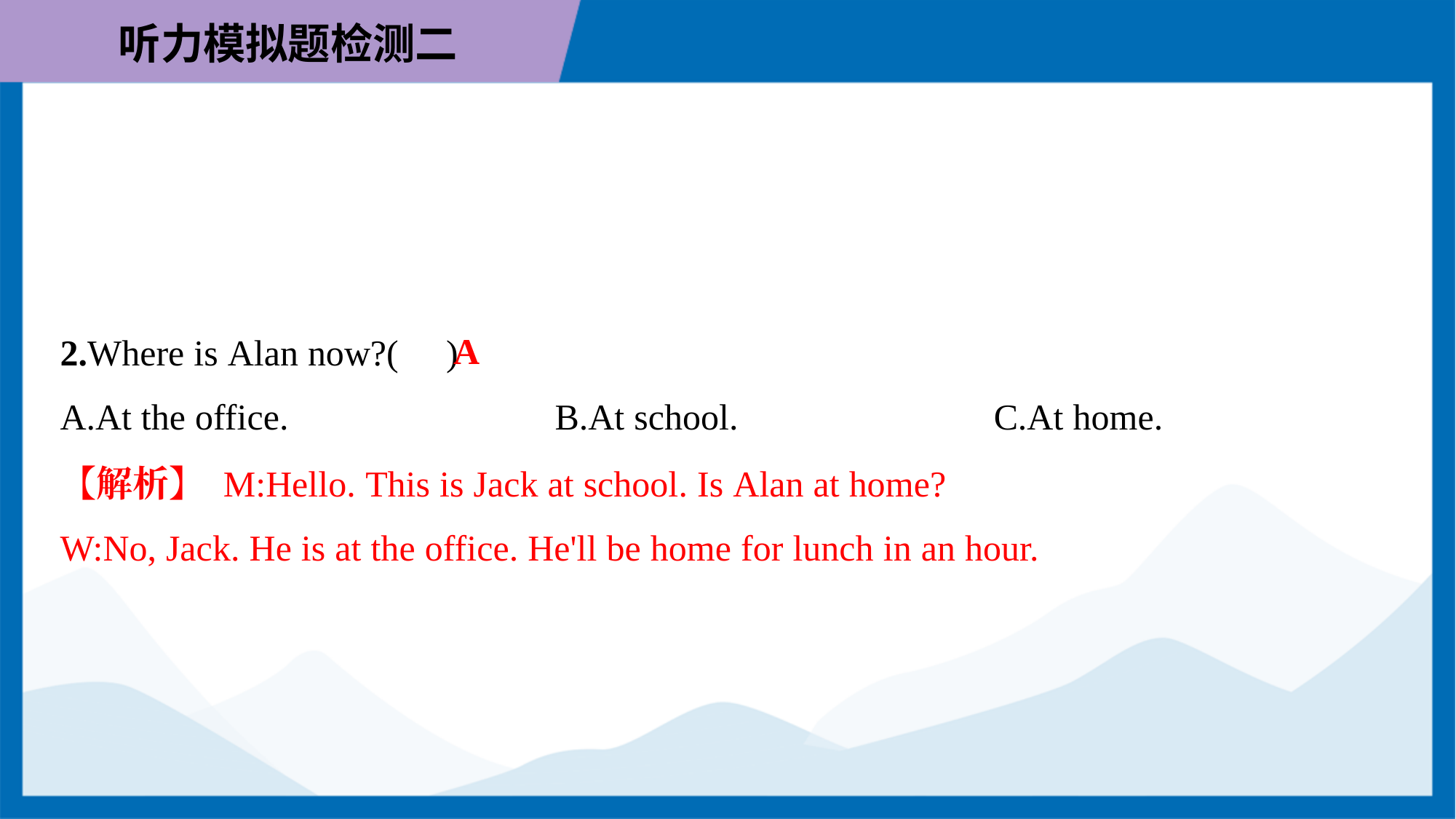

A
2.Where is Alan now?(     )
A.At the office.	B.At school.	C.At home.
【解析】 M:Hello. This is Jack at school. Is Alan at home?
W:No, Jack. He is at the office. He'll be home for lunch in an hour.